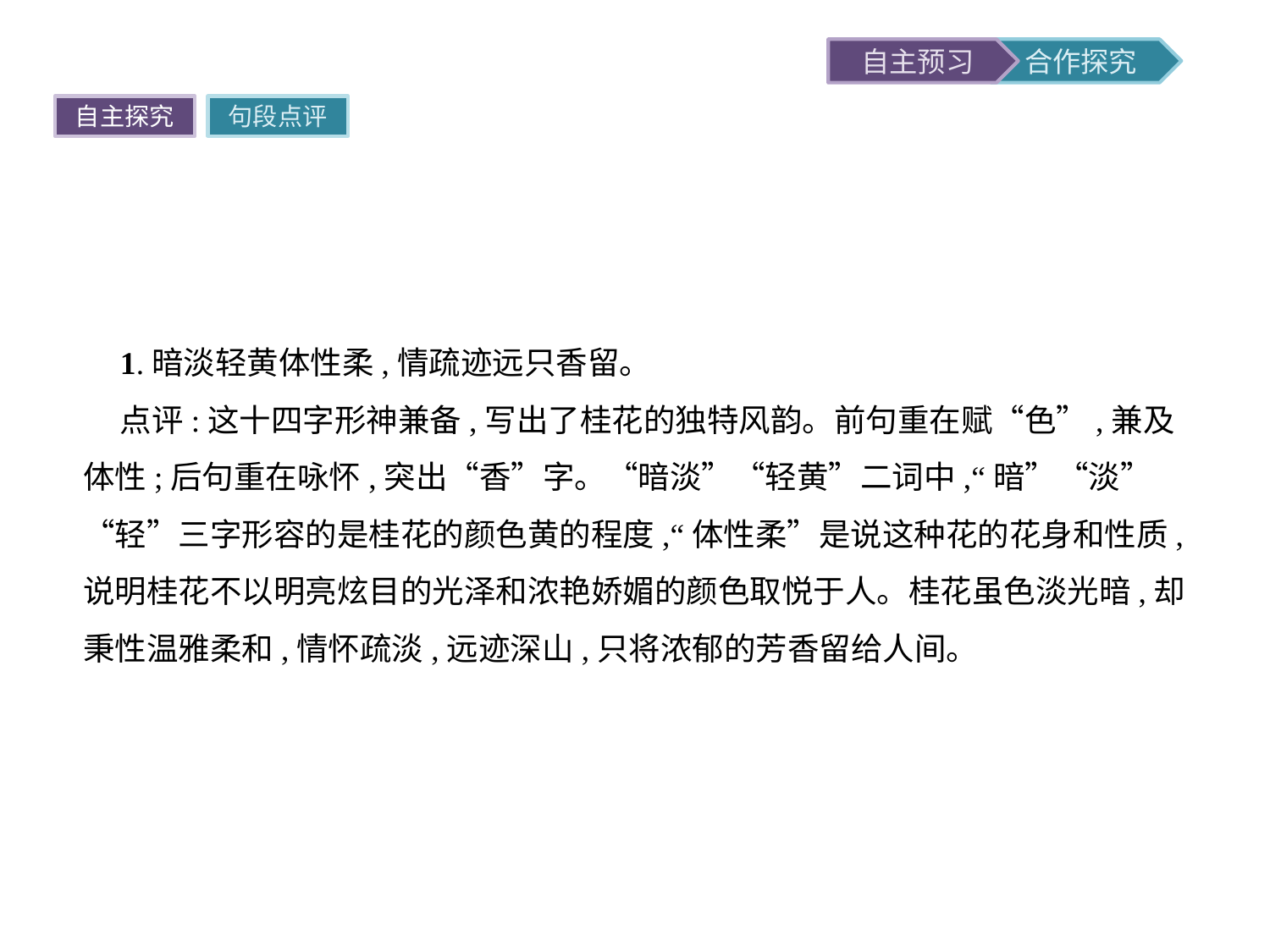

自主探究
句段点评
1.暗淡轻黄体性柔,情疏迹远只香留。
点评:这十四字形神兼备,写出了桂花的独特风韵。前句重在赋“色”,兼及体性;后句重在咏怀,突出“香”字。“暗淡”“轻黄”二词中,“暗”“淡”“轻”三字形容的是桂花的颜色黄的程度,“体性柔”是说这种花的花身和性质,说明桂花不以明亮炫目的光泽和浓艳娇媚的颜色取悦于人。桂花虽色淡光暗,却秉性温雅柔和,情怀疏淡,远迹深山,只将浓郁的芳香留给人间。